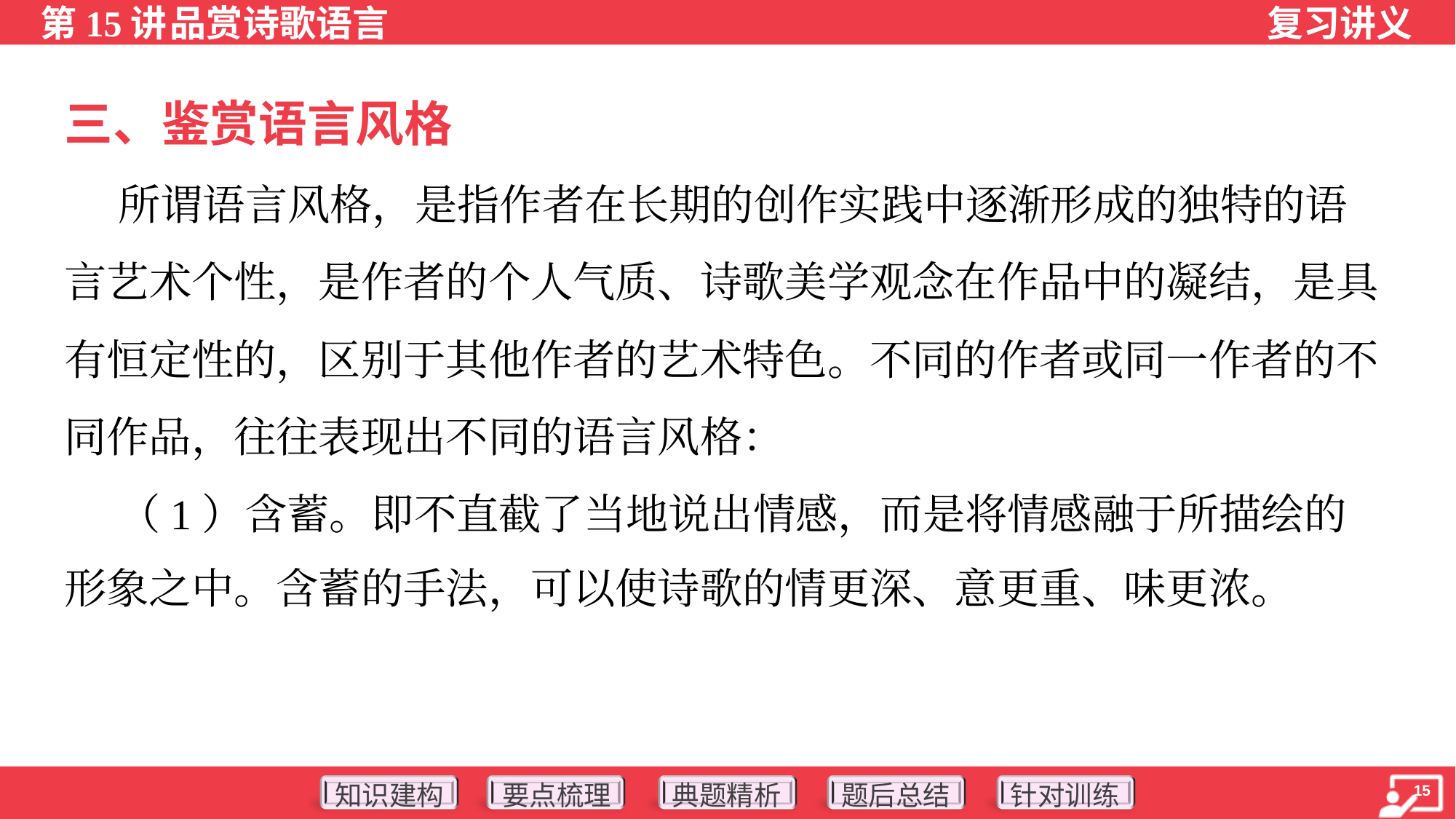

三、鉴赏语言风格
    所谓语言风格，是指作者在长期的创作实践中逐渐形成的独特的语
言艺术个性，是作者的个人气质、诗歌美学观念在作品中的凝结，是具
有恒定性的，区别于其他作者的艺术特色。不同的作者或同一作者的不
同作品，往往表现出不同的语言风格：
    （1）含蓄。即不直截了当地说出情感，而是将情感融于所描绘的
形象之中。含蓄的手法，可以使诗歌的情更深、意更重、味更浓。